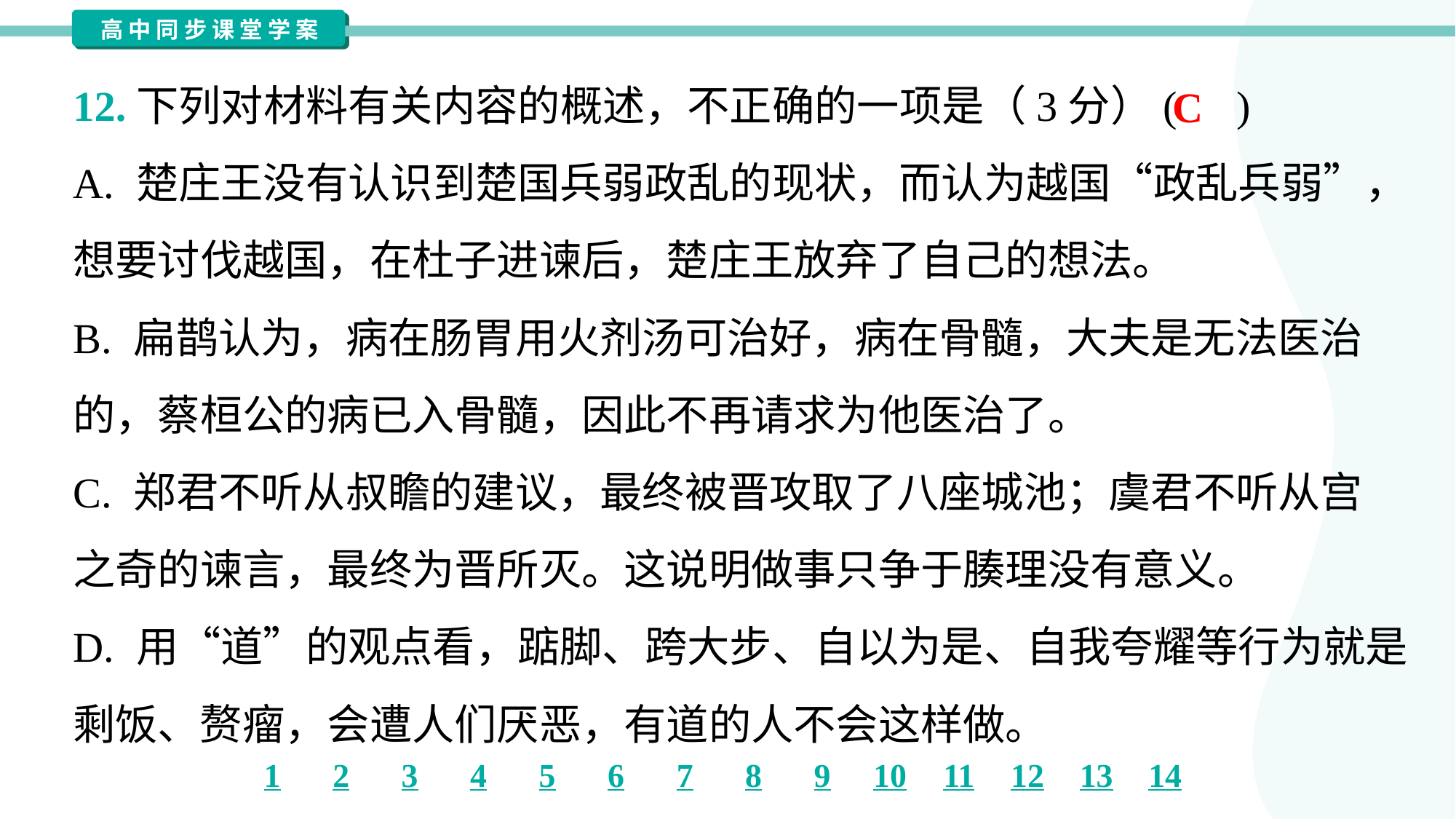

12.下列对材料有关内容的概述，不正确的一项是（3分）(     )
C
A. 楚庄王没有认识到楚国兵弱政乱的现状，而认为越国“政乱兵弱”，
想要讨伐越国，在杜子进谏后，楚庄王放弃了自己的想法。
B. 扁鹊认为，病在肠胃用火剂汤可治好，病在骨髓，大夫是无法医治
的，蔡桓公的病已入骨髓，因此不再请求为他医治了。
C. 郑君不听从叔瞻的建议，最终被晋攻取了八座城池；虞君不听从宫
之奇的谏言，最终为晋所灭。这说明做事只争于腠理没有意义。
D. 用“道”的观点看，踮脚、跨大步、自以为是、自我夸耀等行为就是
剩饭、赘瘤，会遭人们厌恶，有道的人不会这样做。